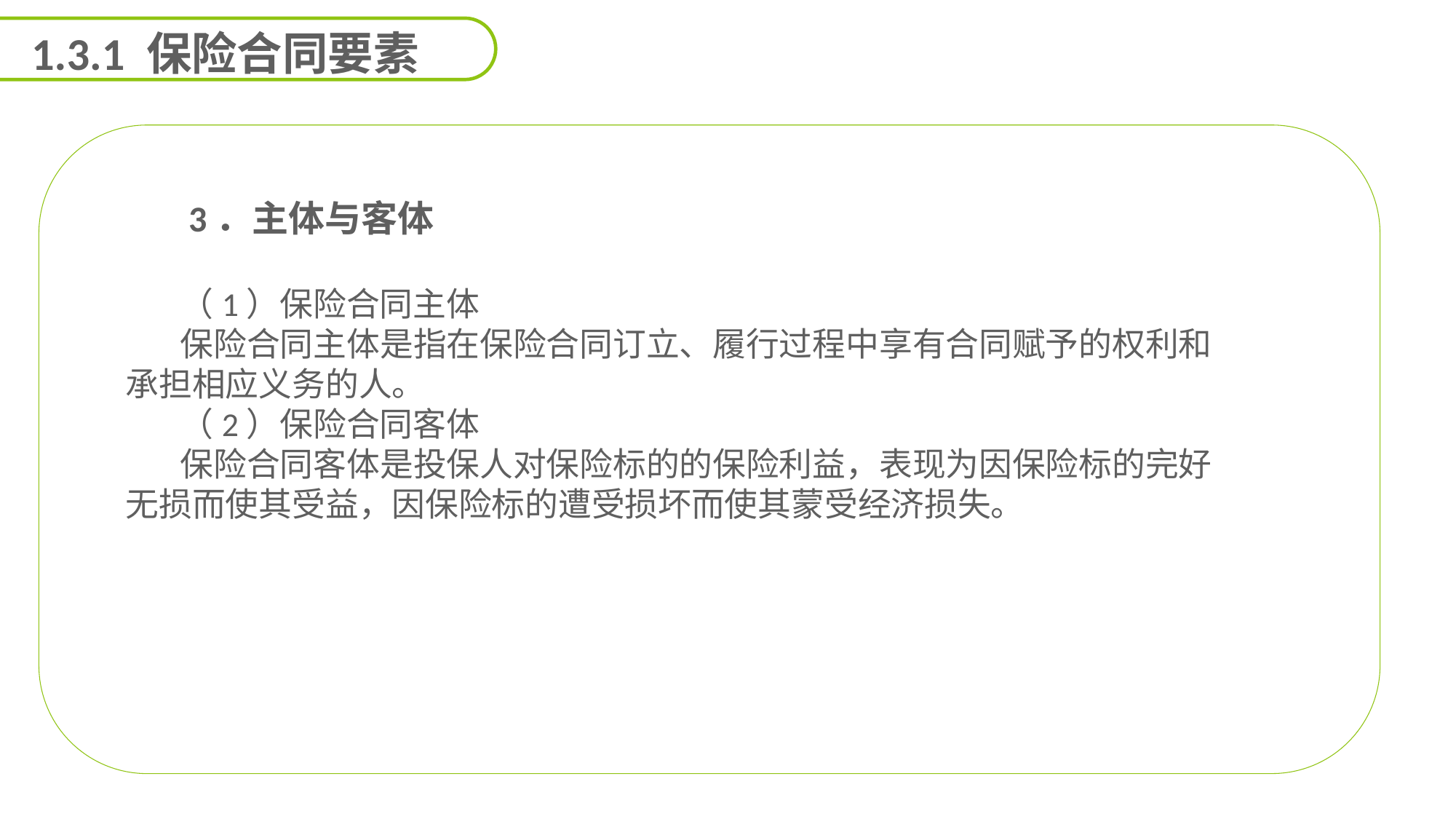

1.3.1 保险合同要素

 3．主体与客体

（1）保险合同主体
保险合同主体是指在保险合同订立、履行过程中享有合同赋予的权利和承担相应义务的人。
（2）保险合同客体
保险合同客体是投保人对保险标的的保险利益，表现为因保险标的完好无损而使其受益，因保险标的遭受损坏而使其蒙受经济损失。

能力
目标
延迟符